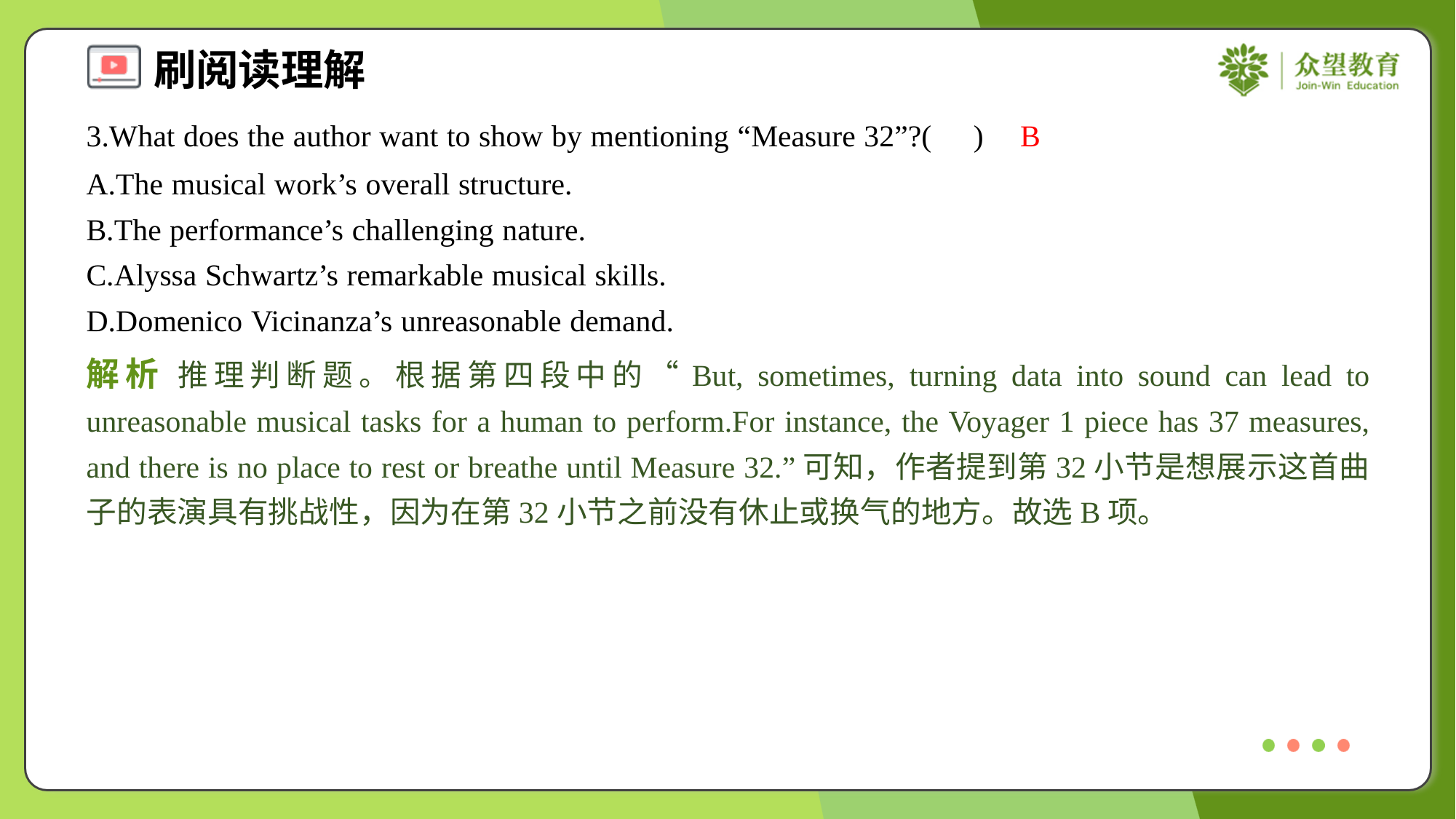

3.What does the author want to show by mentioning “Measure 32”?(     )
B
A.The musical work’s overall structure.
B.The performance’s challenging nature.
C.Alyssa Schwartz’s remarkable musical skills.
D.Domenico Vicinanza’s unreasonable demand.
解析 推理判断题。根据第四段中的“But, sometimes, turning data into sound can lead to unreasonable musical tasks for a human to perform.For instance, the Voyager 1 piece has 37 measures, and there is no place to rest or breathe until Measure 32.”可知，作者提到第32小节是想展示这首曲子的表演具有挑战性，因为在第32小节之前没有休止或换气的地方。故选B项。